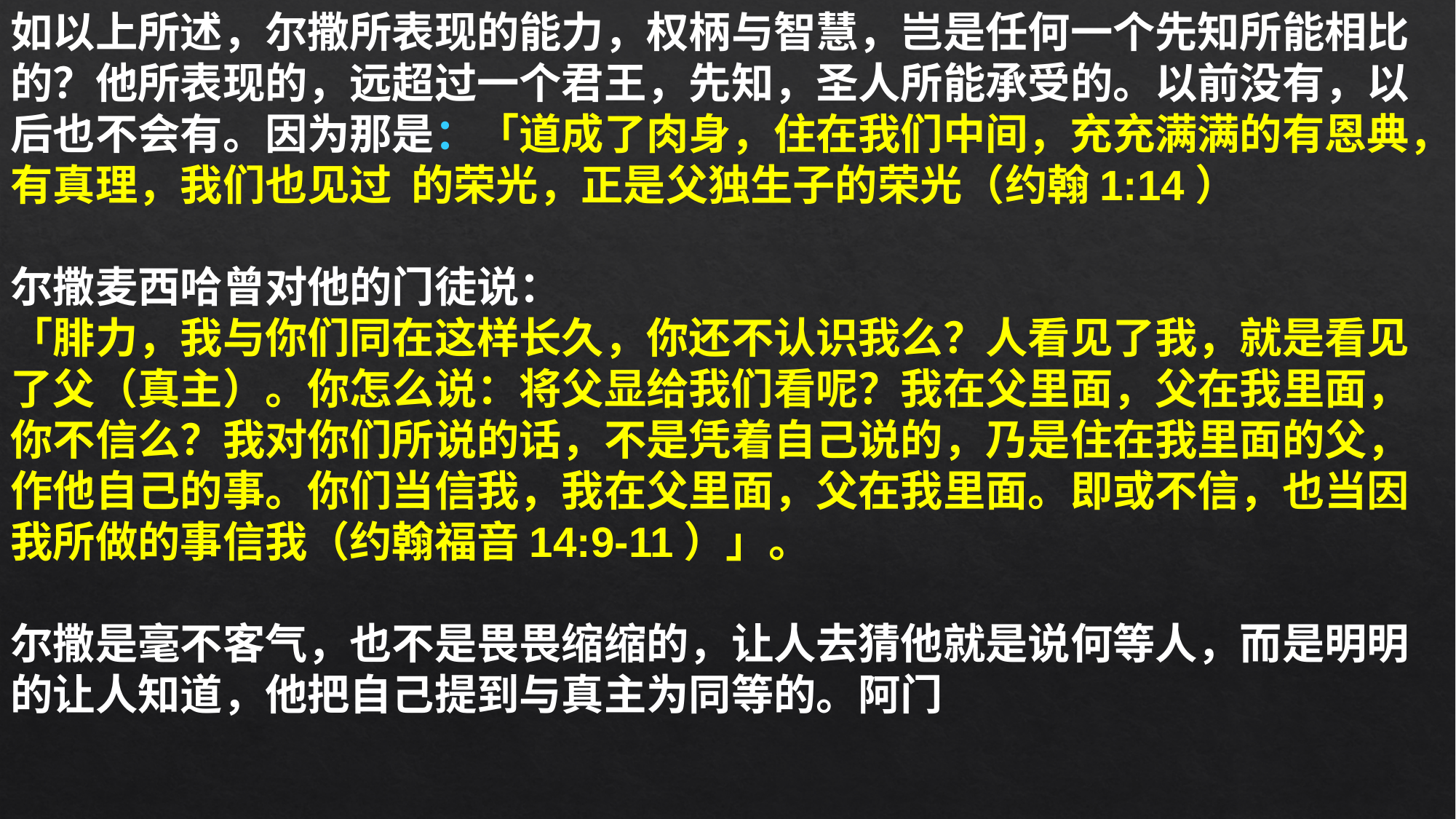

如以上所述，尔撒所表现的能力，权柄与智慧，岂是任何一个先知所能相比的？他所表现的，远超过一个君王，先知，圣人所能承受的。以前没有，以后也不会有。因为那是：「道成了肉身，住在我们中间，充充满满的有恩典，有真理，我们也见过  的荣光，正是父独生子的荣光（约翰1:14）

尔撒麦西哈曾对他的门徒说：
「腓力，我与你们同在这样长久，你还不认识我么？人看见了我，就是看见了父（真主）。你怎么说：将父显给我们看呢？我在父里面，父在我里面，你不信么？我对你们所说的话，不是凭着自己说的，乃是住在我里面的父，作他自己的事。你们当信我，我在父里面，父在我里面。即或不信，也当因我所做的事信我（约翰福音14:9-11）」。

尔撒是毫不客气，也不是畏畏缩缩的，让人去猜他就是说何等人，而是明明的让人知道，他把自己提到与真主为同等的。阿门